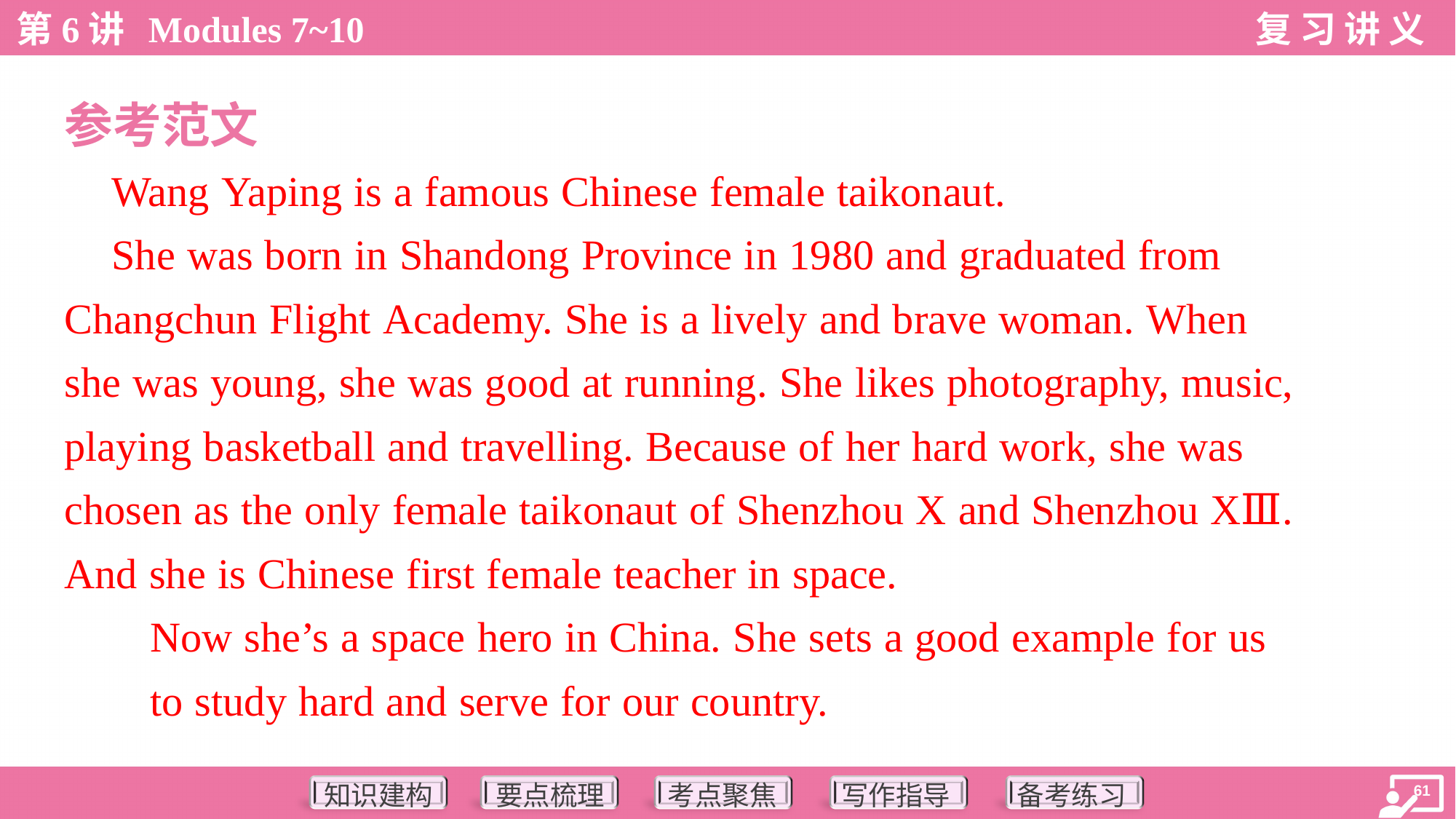

参考范文
    Wang Yaping is a famous Chinese female taikonaut.
    She was born in Shandong Province in 1980 and graduated from
Changchun Flight Academy. She is a lively and brave woman. When
she was young, she was good at running. She likes photography, music,
playing basketball and travelling. Because of her hard work, she was
chosen as the only female taikonaut of Shenzhou X and Shenzhou XⅢ.
And she is Chinese first female teacher in space.
Now she’s a space hero in China. She sets a good example for us
to study hard and serve for our country.